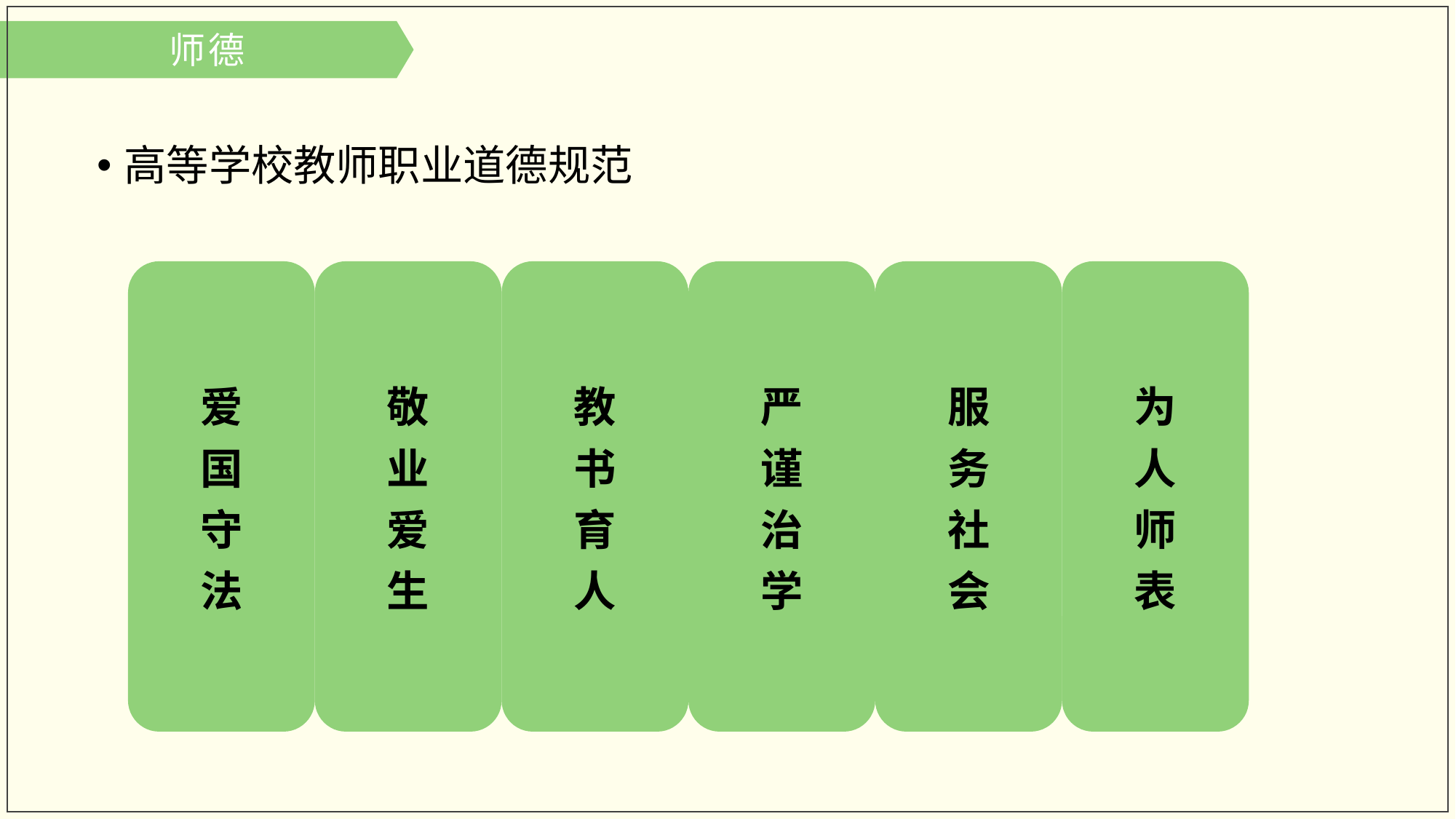

师德

高等学校教师职业道德规范
爱
国
守
法
敬
业
爱
生
教
书
育
人
严
谨
治
学
服
务
社
会
为
人
师
表